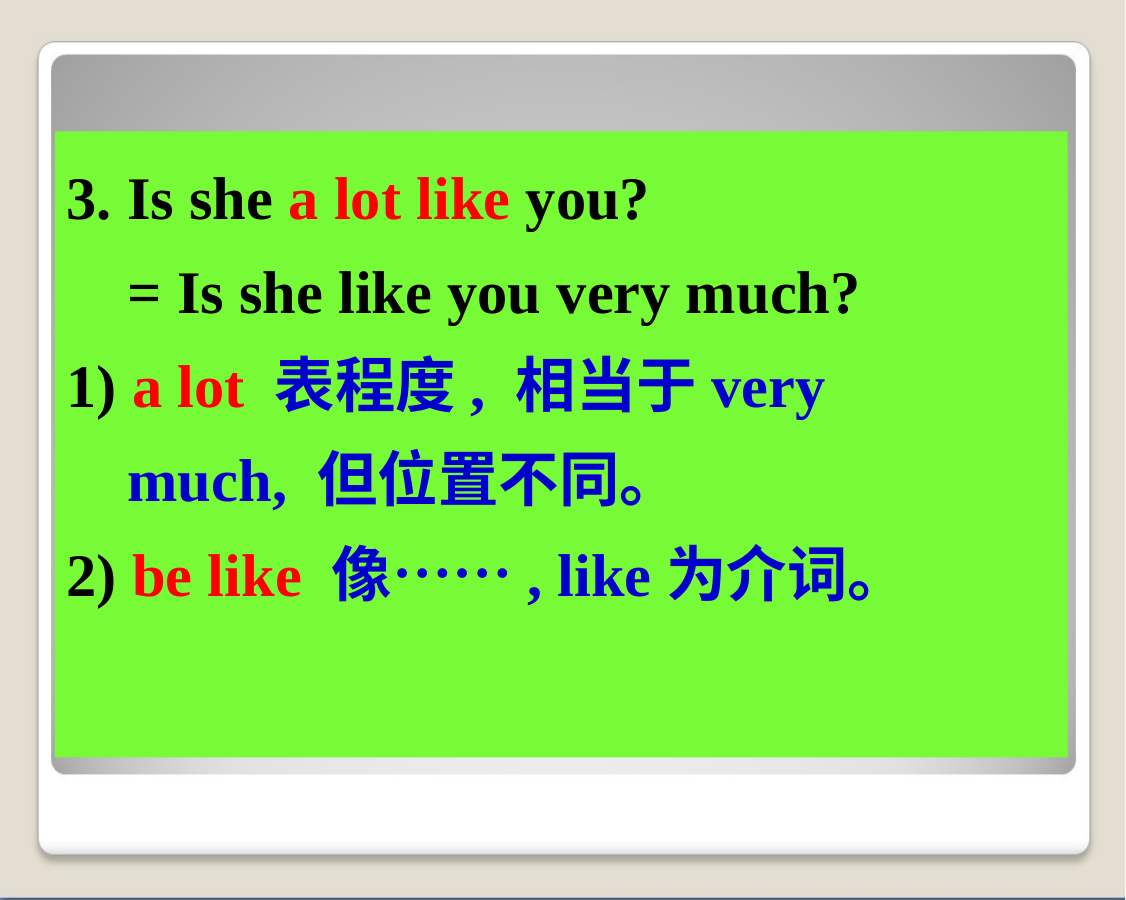

3. Is she a lot like you?
    = Is she like you very much?
1) a lot 表程度, 相当于very
    much, 但位置不同。
2) be like 像……, like为介词。